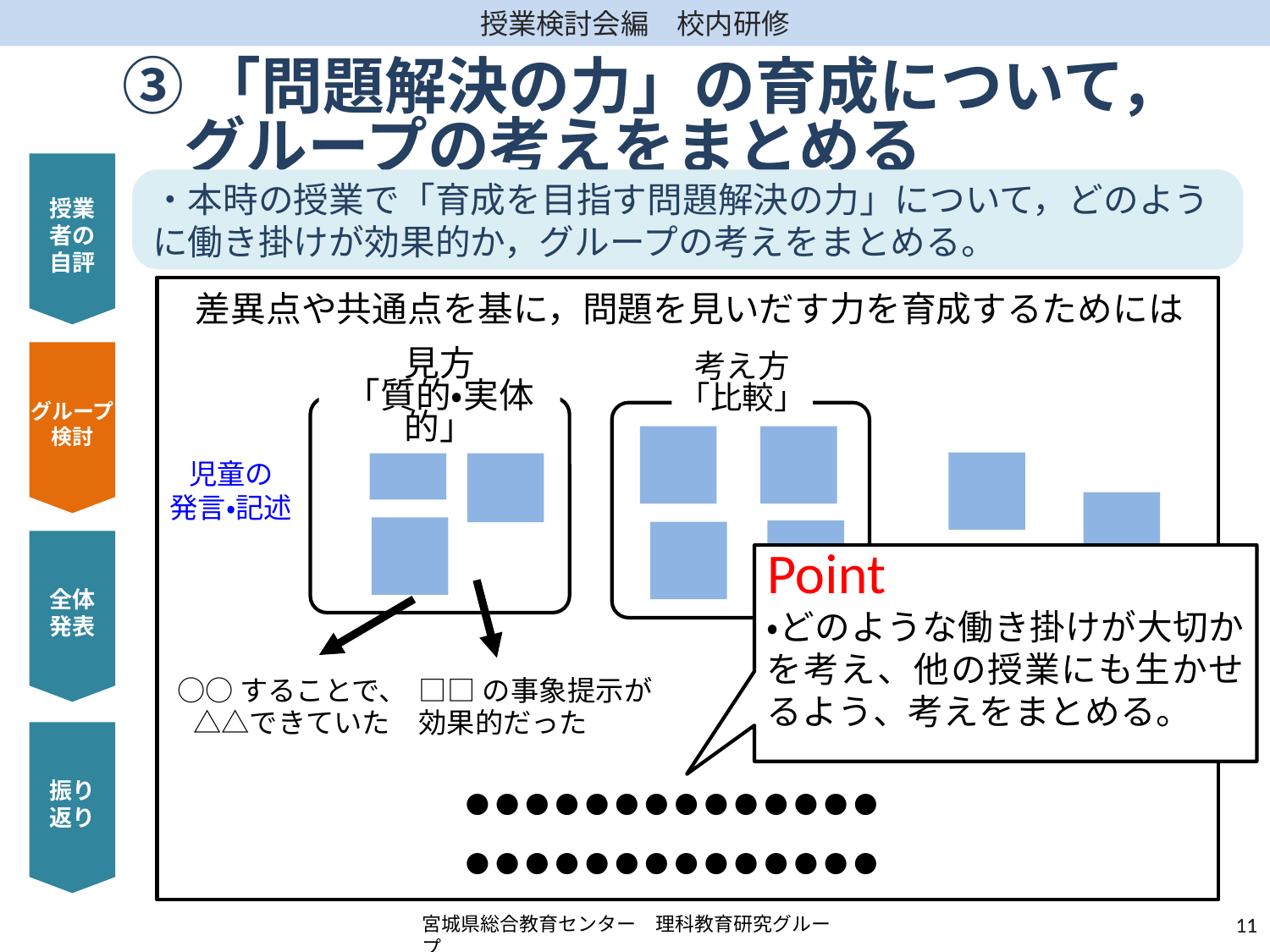

③「問題解決の力」の育成について，
　グループの考えをまとめる
授業者の自評
グループ検討
全体
発表
振り
返り
・本時の授業で「育成を目指す問題解決の力」について，どのように働き掛けが効果的か，グループの考えをまとめる。

差異点や共通点を基に，問題を見いだす力を育成するためには
見方
「質的・実体的」

考え方
「比較」

児童の
発言・記述

Point
・どのような働き掛けが大切かを考え、他の授業にも生かせるよう、考えをまとめる。

○○することで、△△できていた
□□の事象提示が効果的だった
●●●●●●●●●●●●●●
●●●●●●●●●●●●●●
11
11